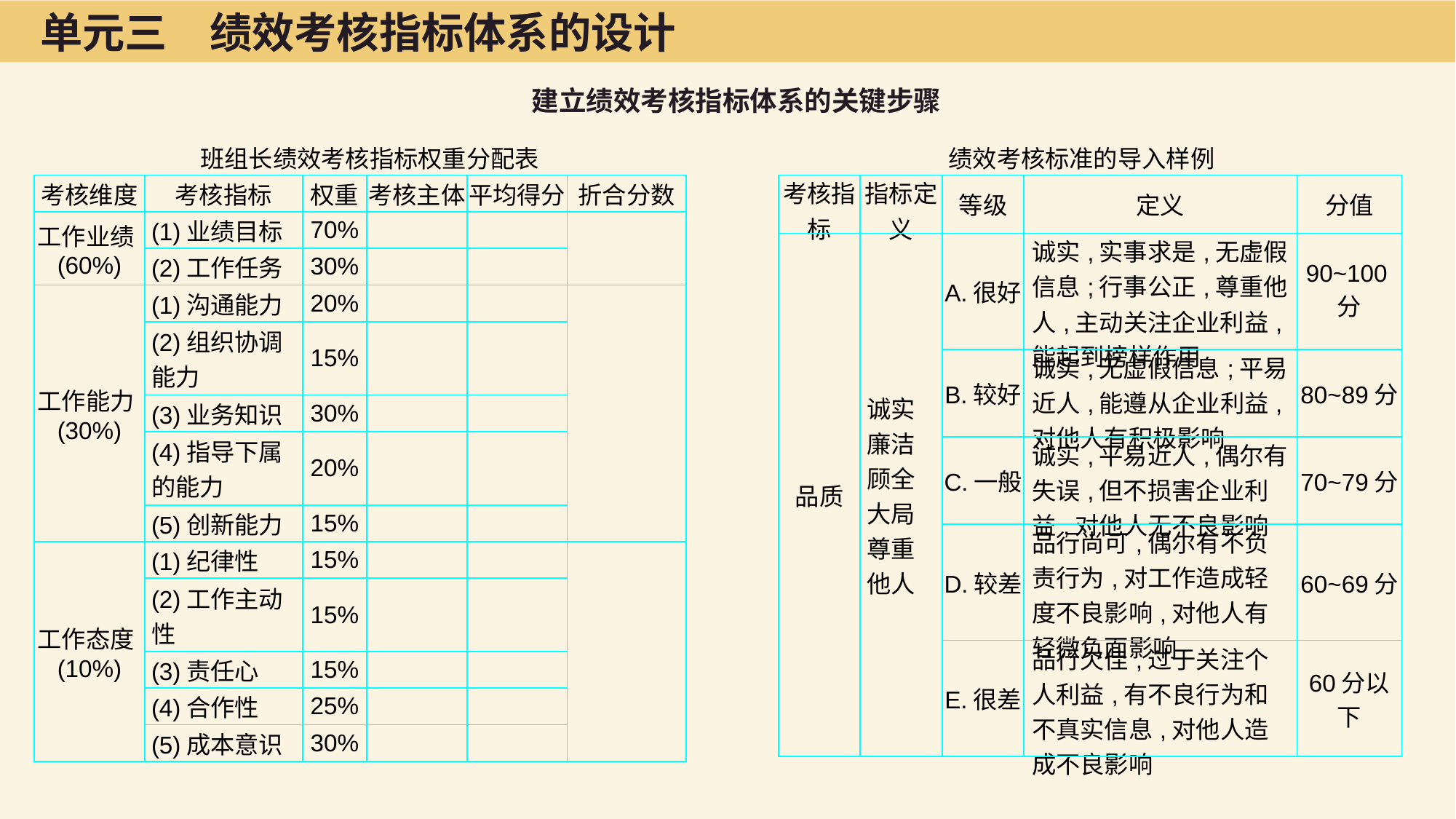

单元三　绩效考核指标体系的设计
建立绩效考核指标体系的关键步骤
班组长绩效考核指标权重分配表
绩效考核标准的导入样例
| 考核维度 | 考核指标 | 权重 | 考核主体 | 平均得分 | 折合分数 |
| --- | --- | --- | --- | --- | --- |
| 工作业绩(60%) | (1)业绩目标 | 70% |  |  |  |
|  | (2)工作任务 | 30% |  |  |  |
| 工作能力(30%) | (1)沟通能力 | 20% |  |  |  |
|  | (2)组织协调能力 | 15% |  |  |  |
|  | (3)业务知识 | 30% |  |  |  |
|  | (4)指导下属的能力 | 20% |  |  |  |
|  | (5)创新能力 | 15% |  |  |  |
| 工作态度(10%) | (1)纪律性 | 15% |  |  |  |
|  | (2)工作主动性 | 15% |  |  |  |
|  | (3)责任心 | 15% |  |  |  |
|  | (4)合作性 | 25% |  |  |  |
|  | (5)成本意识 | 30% |  |  |  |
| 考核指标 | 指标定义 | 等级 | 定义 | 分值 |
| --- | --- | --- | --- | --- |
| 品质 | 诚实廉洁顾全大局尊重他人 | A.很好 | 诚实,实事求是,无虚假信息;行事公正,尊重他人,主动关注企业利益,能起到榜样作用 | 90~100分 |
|  |  | B.较好 | 诚实,无虚假信息;平易近人,能遵从企业利益,对他人有积极影响 | 80~89分 |
|  |  | C.一般 | 诚实,平易近人,偶尔有失误,但不损害企业利益,对他人无不良影响 | 70~79分 |
|  |  | D.较差 | 品行尚可,偶尔有不负责行为,对工作造成轻度不良影响,对他人有轻微负面影响 | 60~69分 |
|  |  | E.很差 | 品行欠佳,过于关注个人利益,有不良行为和不真实信息,对他人造成不良影响 | 60分以下 |